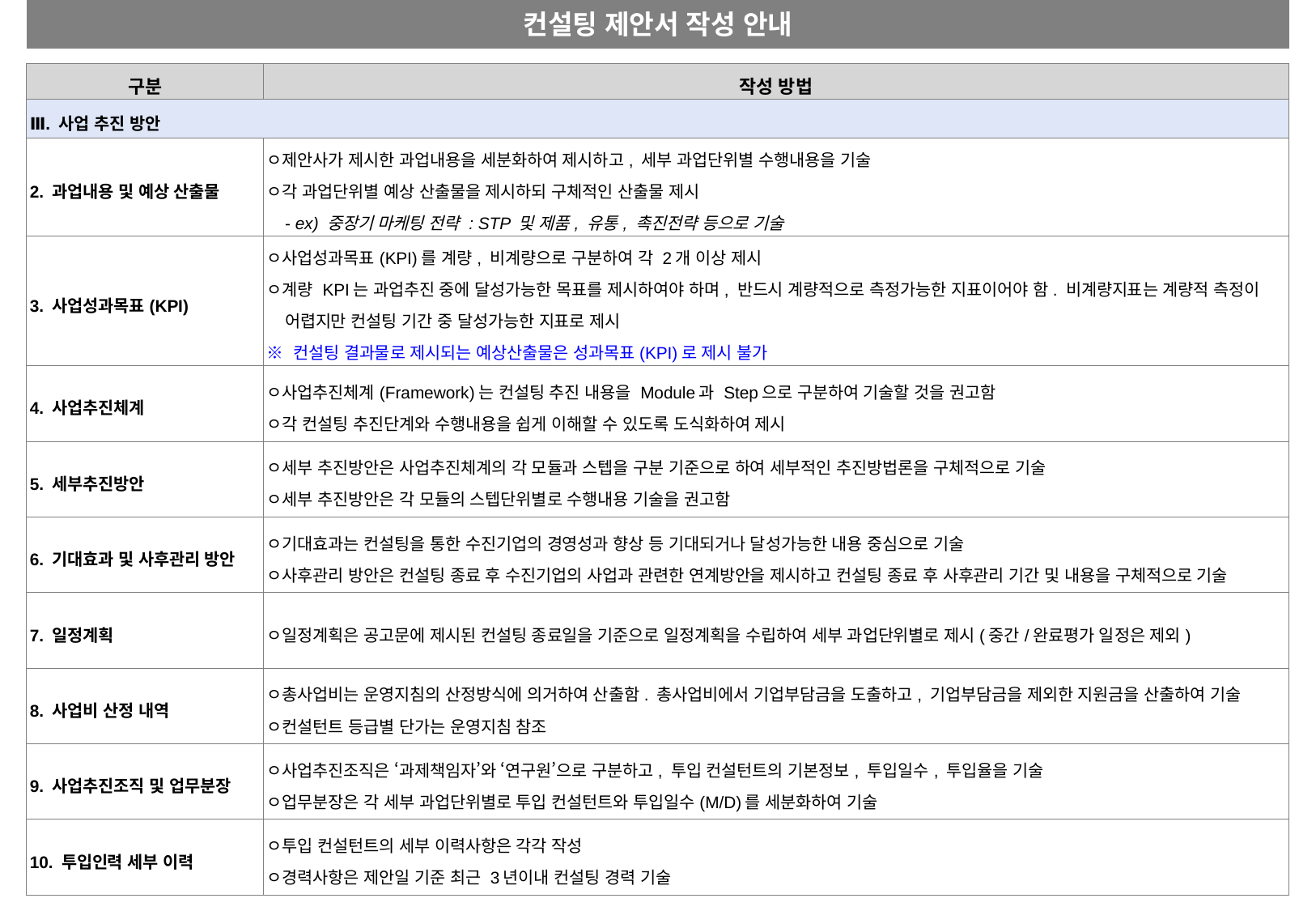

컨설팅 제안서 작성 안내
| 구분 | 작성 방법 |
| --- | --- |
| Ⅲ. 사업 추진 방안 |  |
| 2. 과업내용 및 예상 산출물 | ㅇ제안사가 제시한 과업내용을 세분화하여 제시하고, 세부 과업단위별 수행내용을 기술 ㅇ각 과업단위별 예상 산출물을 제시하되 구체적인 산출물 제시 - ex) 중장기 마케팅 전략 : STP 및 제품, 유통, 촉진전략 등으로 기술 |
| 3. 사업성과목표(KPI) | ㅇ사업성과목표(KPI)를 계량, 비계량으로 구분하여 각 2개 이상 제시 ㅇ계량 KPI는 과업추진 중에 달성가능한 목표를 제시하여야 하며, 반드시 계량적으로 측정가능한 지표이어야 함. 비계량지표는 계량적 측정이 어렵지만 컨설팅 기간 중 달성가능한 지표로 제시 ※ 컨설팅 결과물로 제시되는 예상산출물은 성과목표(KPI)로 제시 불가 |
| 4. 사업추진체계 | ㅇ사업추진체계(Framework)는 컨설팅 추진 내용을 Module과 Step으로 구분하여 기술할 것을 권고함 ㅇ각 컨설팅 추진단계와 수행내용을 쉽게 이해할 수 있도록 도식화하여 제시 |
| 5. 세부추진방안 | ㅇ세부 추진방안은 사업추진체계의 각 모듈과 스텝을 구분 기준으로 하여 세부적인 추진방법론을 구체적으로 기술 ㅇ세부 추진방안은 각 모듈의 스텝단위별로 수행내용 기술을 권고함 |
| 6. 기대효과 및 사후관리 방안 | ㅇ기대효과는 컨설팅을 통한 수진기업의 경영성과 향상 등 기대되거나 달성가능한 내용 중심으로 기술 ㅇ사후관리 방안은 컨설팅 종료 후 수진기업의 사업과 관련한 연계방안을 제시하고 컨설팅 종료 후 사후관리 기간 및 내용을 구체적으로 기술 |
| 7. 일정계획 | ㅇ일정계획은 공고문에 제시된 컨설팅 종료일을 기준으로 일정계획을 수립하여 세부 과업단위별로 제시(중간/완료평가 일정은 제외) |
| 8. 사업비 산정 내역 | ㅇ총사업비는 운영지침의 산정방식에 의거하여 산출함. 총사업비에서 기업부담금을 도출하고, 기업부담금을 제외한 지원금을 산출하여 기술 ㅇ컨설턴트 등급별 단가는 운영지침 참조 |
| 9. 사업추진조직 및 업무분장 | ㅇ사업추진조직은 ‘과제책임자’와 ‘연구원’으로 구분하고, 투입 컨설턴트의 기본정보, 투입일수, 투입율을 기술 ㅇ업무분장은 각 세부 과업단위별로 투입 컨설턴트와 투입일수(M/D)를 세분화하여 기술 |
| 10. 투입인력 세부 이력 | ㅇ투입 컨설턴트의 세부 이력사항은 각각 작성 ㅇ경력사항은 제안일 기준 최근 3년이내 컨설팅 경력 기술 |